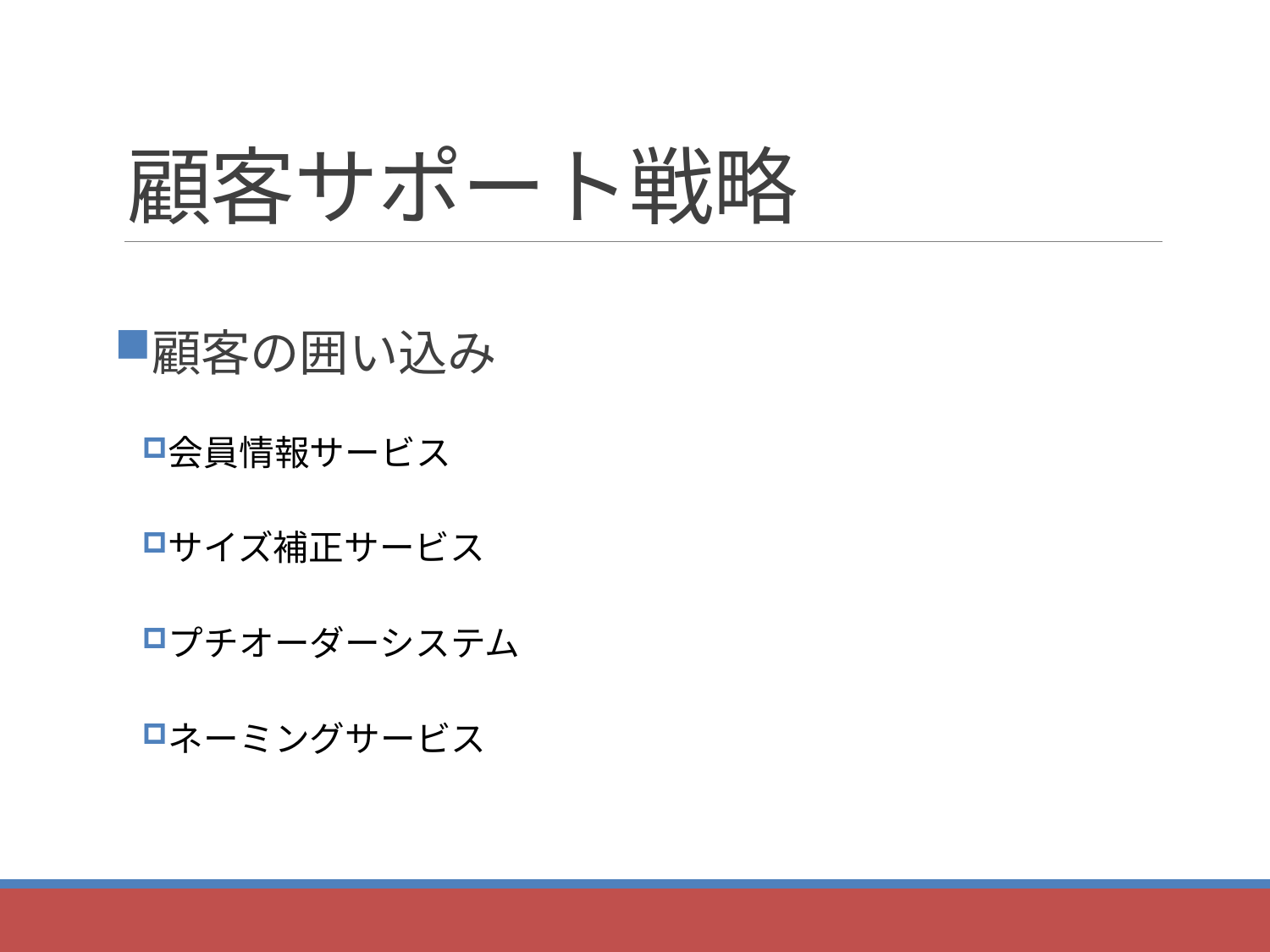

# 顧客サポート戦略
顧客の囲い込み
会員情報サービス
サイズ補正サービス
プチオーダーシステム
ネーミングサービス